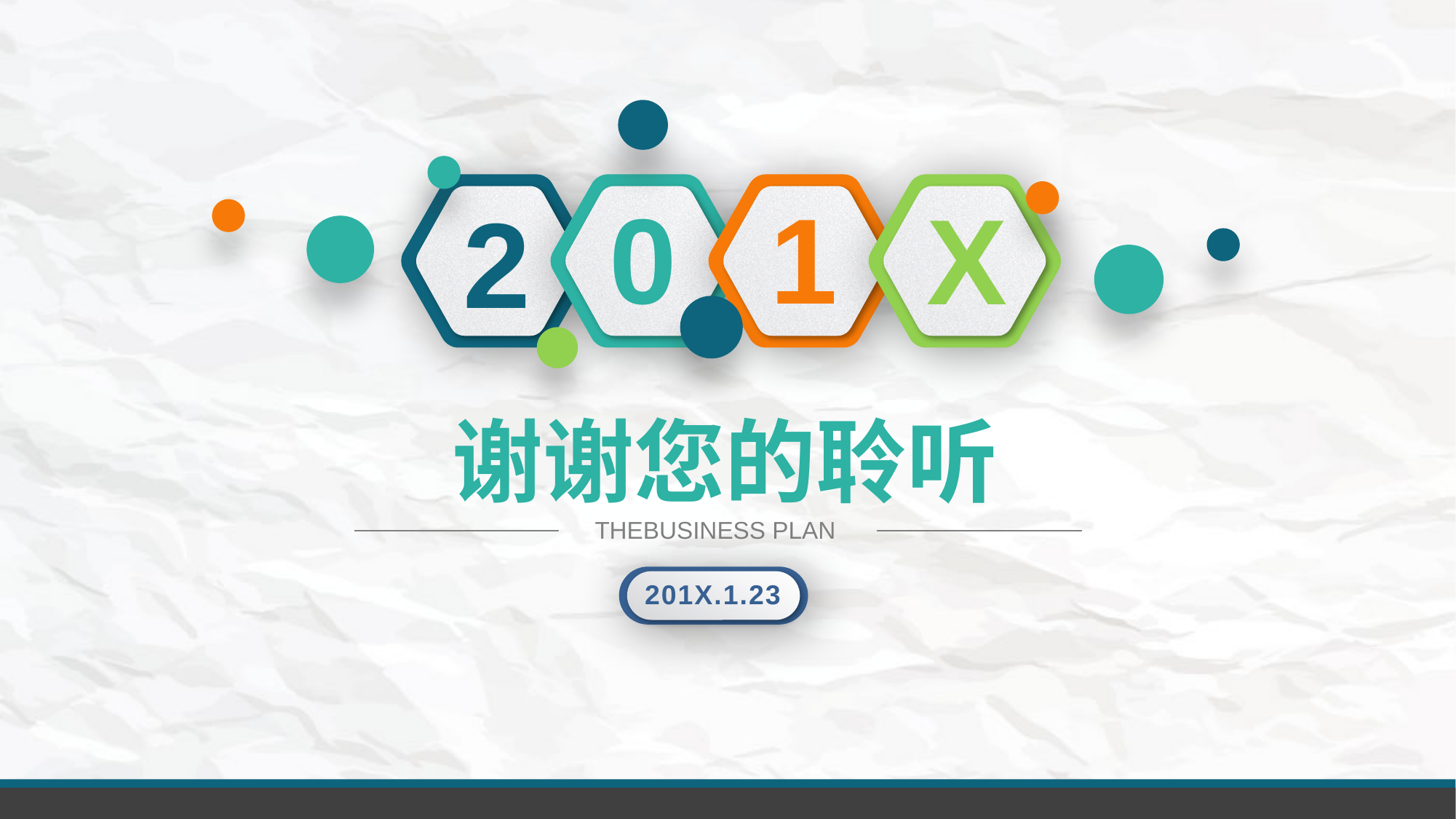

0
1
X
2

谢谢您的聆听
THEBUSINESS PLAN

201X.1.23